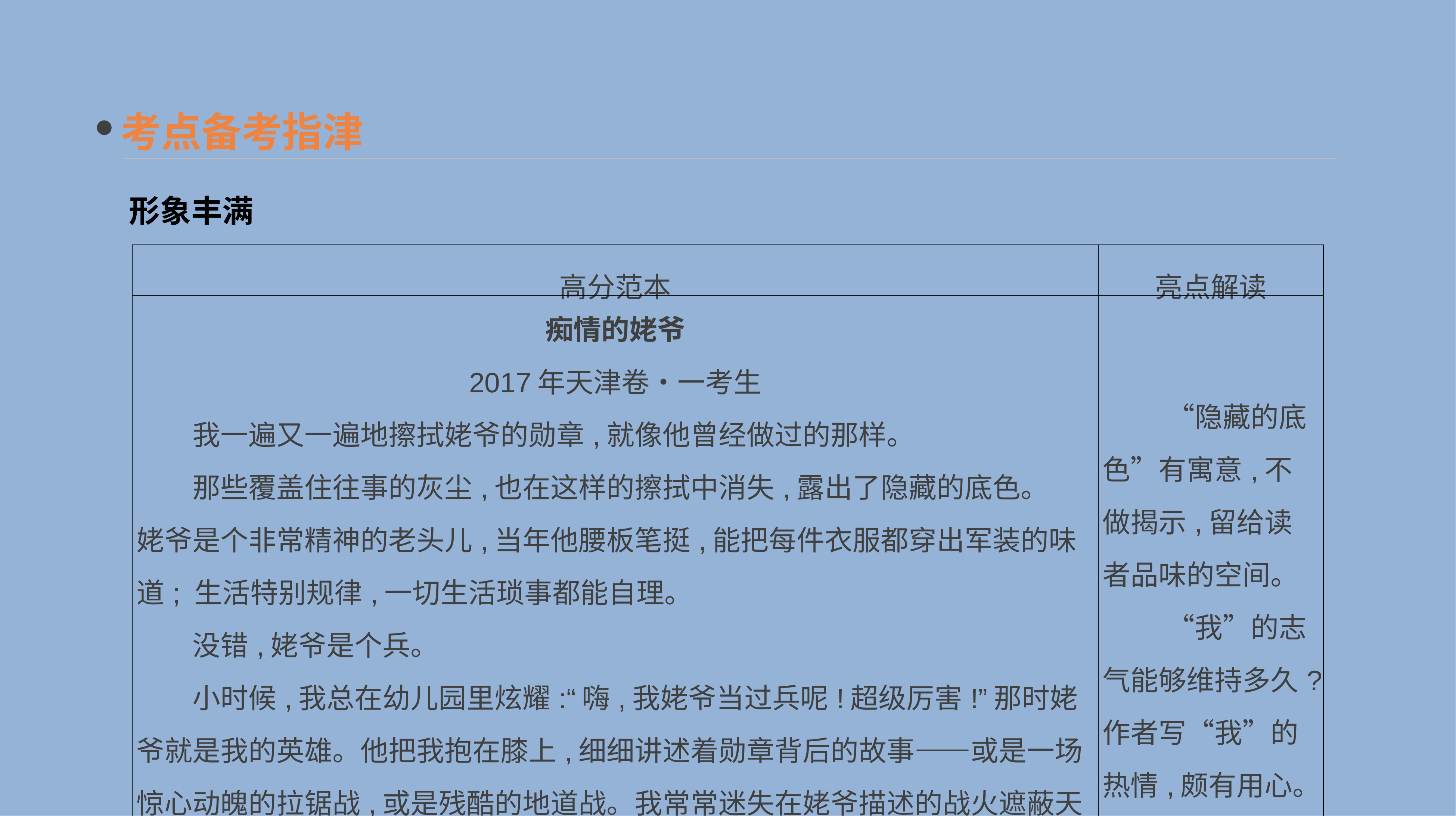

考点备考指津

形象丰满
| 高分范本 | 亮点解读 |
| --- | --- |
| 痴情的姥爷 2017年天津卷•一考生 　　我一遍又一遍地擦拭姥爷的勋章,就像他曾经做过的那样。 　　那些覆盖住往事的灰尘,也在这样的擦拭中消失,露出了隐藏的底色。 姥爷是个非常精神的老头儿,当年他腰板笔挺,能把每件衣服都穿出军装的味道; 生活特别规律,一切生活琐事都能自理。 　　没错,姥爷是个兵。 　　小时候,我总在幼儿园里炫耀:“嗨,我姥爷当过兵呢!超级厉害!”那时姥爷就是我的英雄。他把我抱在膝上,细细讲述着勋章背后的故事——或是一场惊心动魄的拉锯战,或是残酷的地道战。我常常迷失在姥爷描述的战火遮蔽天空的时代,一抬头,看见绚烂的阳光落在姥爷坚毅的嘴角和两鬓的银丝上,心中霎时 | “隐藏的底色”有寓意,不做揭示,留给读者品味的空间。 　　“我”的志气能够维持多久?作者写“我”的热情,颇有用心。 |